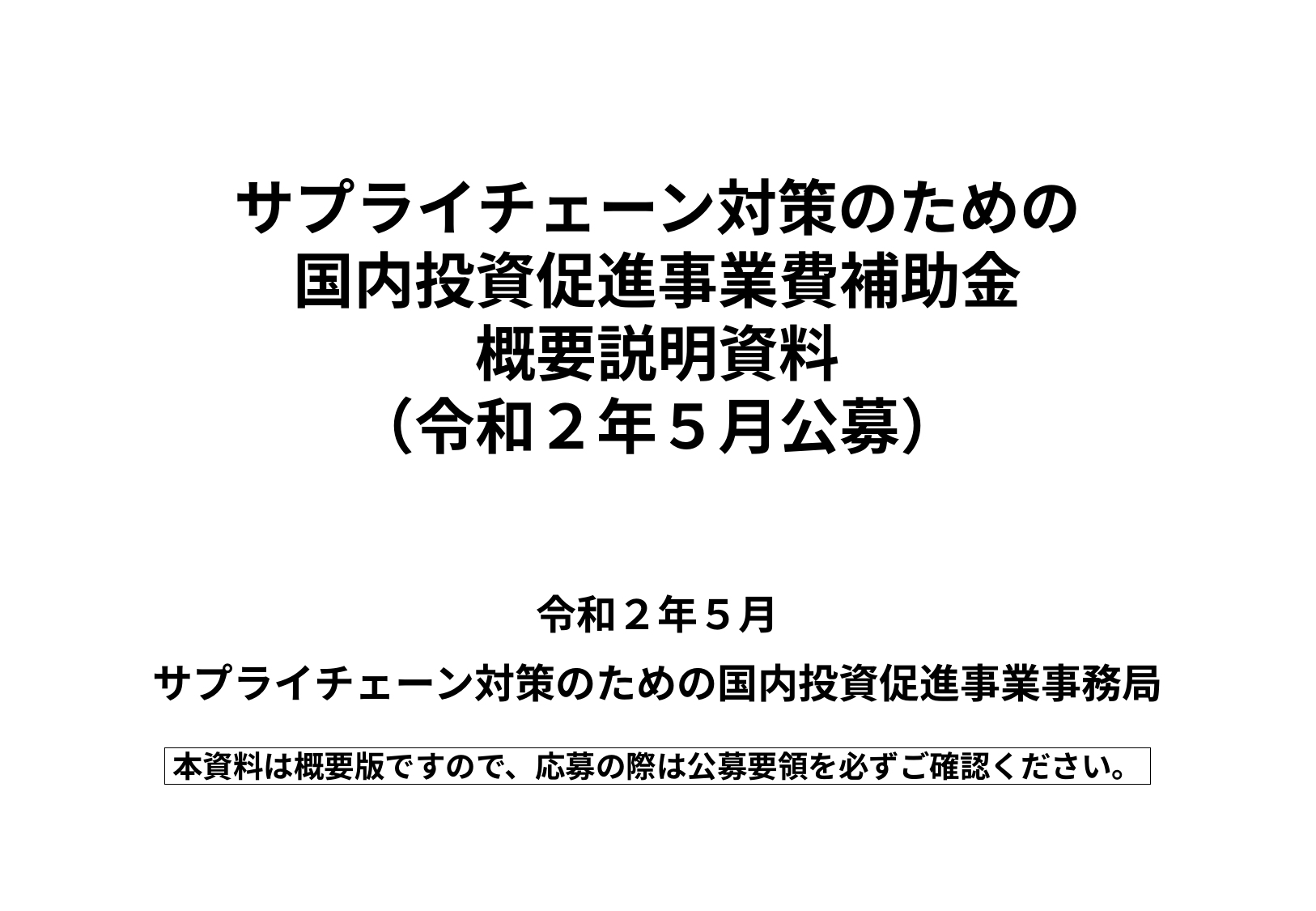

# サプライチェーン対策のための 国内投資促進事業費補助金 概要説明資料 （令和２年５月公募）
令和２年５月
サプライチェーン対策のための国内投資促進事業事務局
本資料は概要版ですので、応募の際は公募要領を必ずご確認ください。